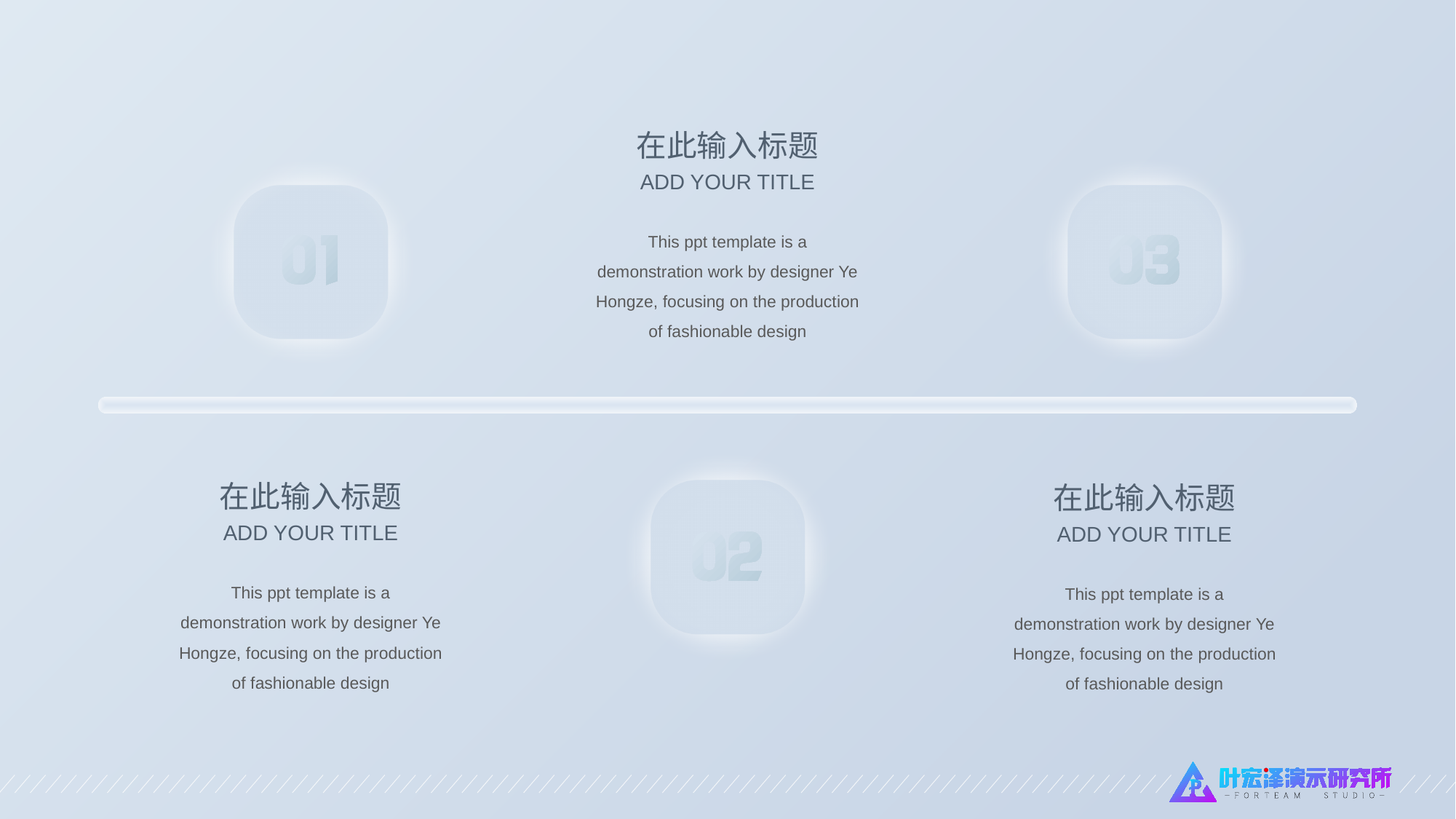

在此输入标题
ADD YOUR TITLE

This ppt template is a demonstration work by designer Ye Hongze, focusing on the production of fashionable design

在此输入标题
ADD YOUR TITLE
在此输入标题
ADD YOUR TITLE

This ppt template is a demonstration work by designer Ye Hongze, focusing on the production of fashionable design
This ppt template is a demonstration work by designer Ye Hongze, focusing on the production of fashionable design